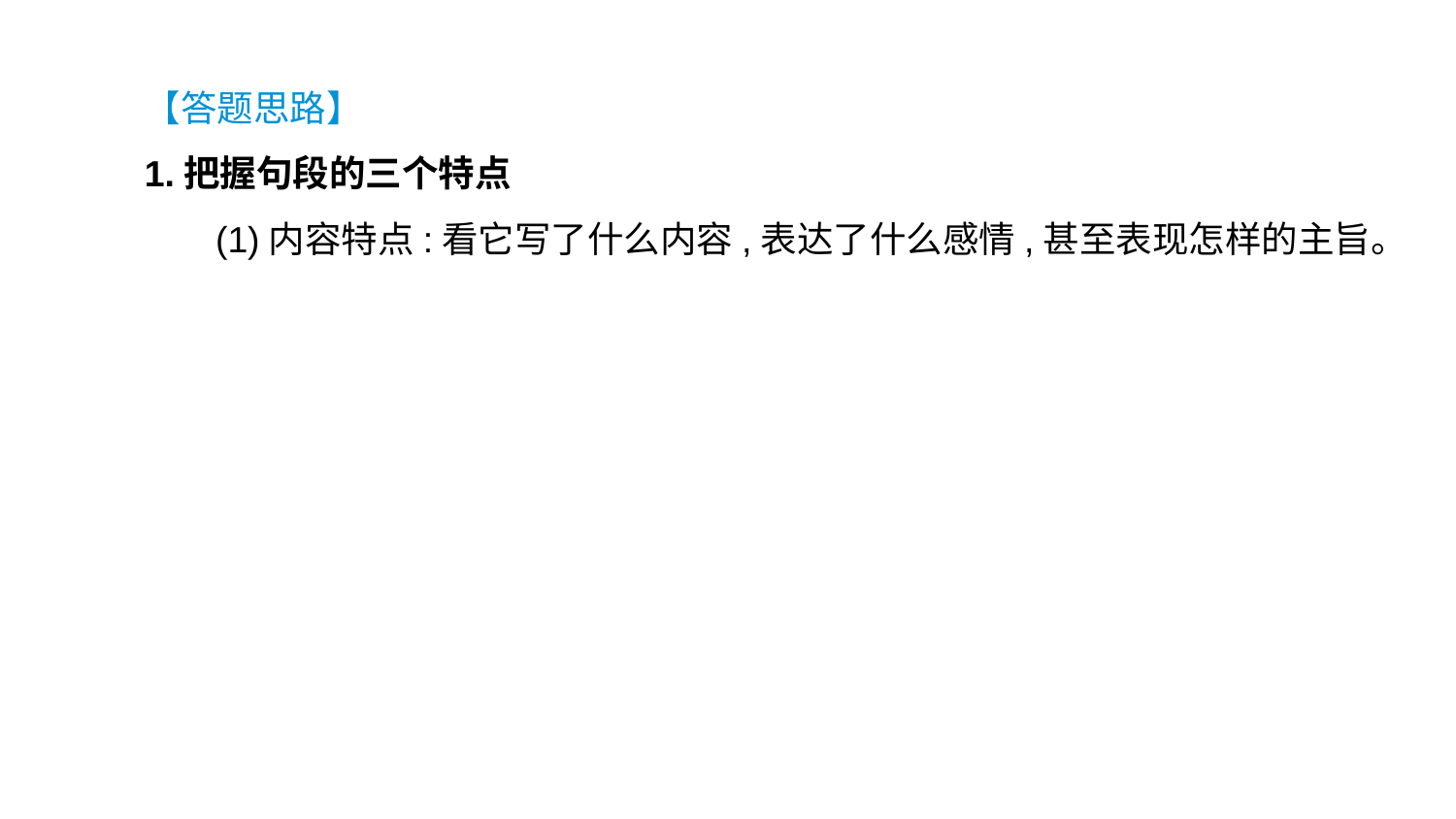

【答题思路】
1.把握句段的三个特点
(1)内容特点:看它写了什么内容,表达了什么感情,甚至表现怎样的主旨。